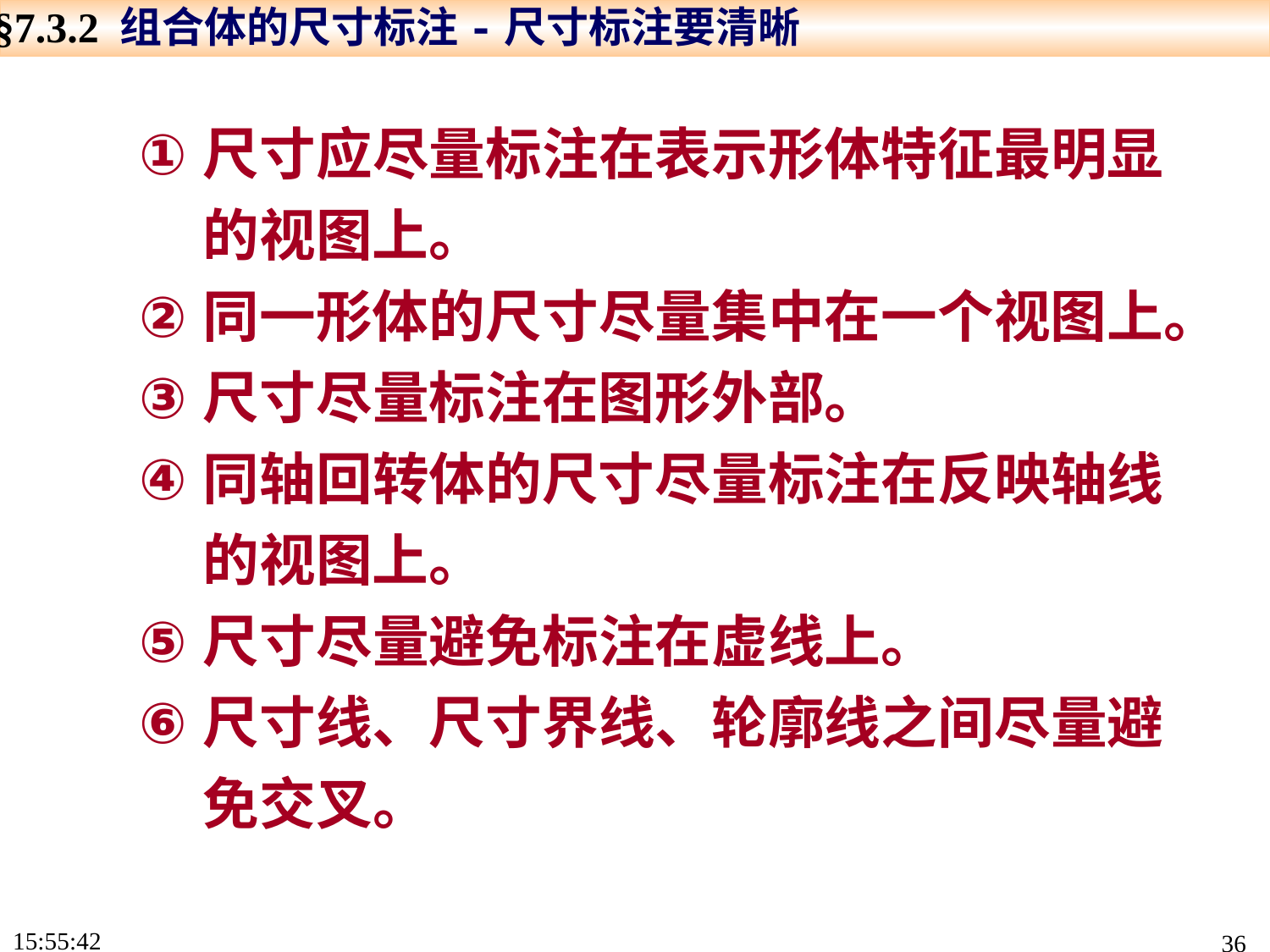

§7.3.2 组合体的尺寸标注-尺寸标注要清晰
尺寸应尽量标注在表示形体特征最明显的视图上。
同一形体的尺寸尽量集中在一个视图上。
尺寸尽量标注在图形外部。
同轴回转体的尺寸尽量标注在反映轴线的视图上。
尺寸尽量避免标注在虚线上。
尺寸线、尺寸界线、轮廓线之间尽量避免交叉。
15:55:42
36